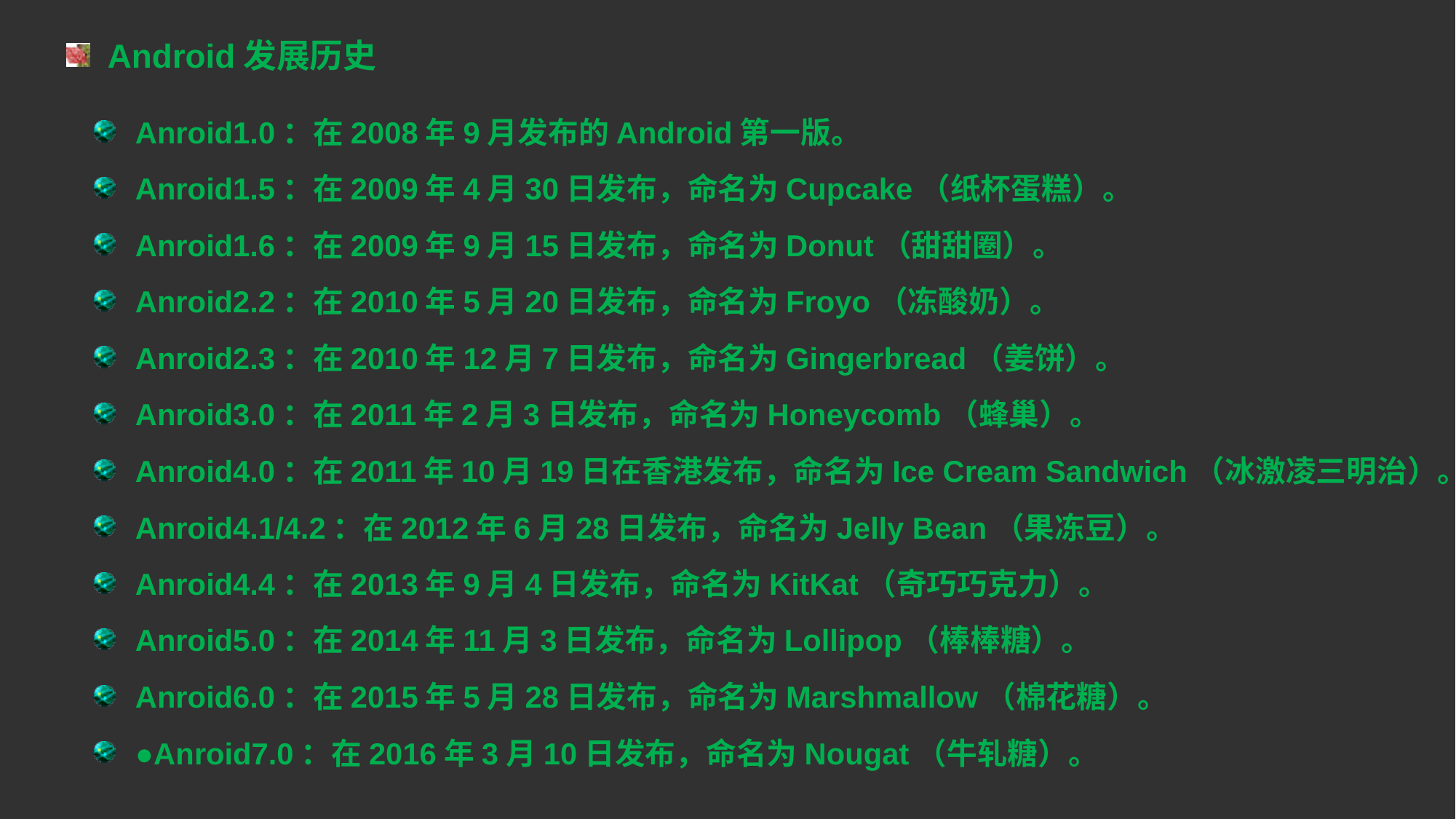

Android发展历史
Anroid1.0：在2008年9月发布的Android第一版。
Anroid1.5：在2009年4月30日发布，命名为Cupcake（纸杯蛋糕）。
Anroid1.6：在2009年9月15日发布，命名为Donut（甜甜圈）。
Anroid2.2：在2010年5月20日发布，命名为Froyo（冻酸奶）。
Anroid2.3：在2010年12月7日发布，命名为Gingerbread（姜饼）。
Anroid3.0：在2011年2月3日发布，命名为Honeycomb（蜂巢）。
Anroid4.0：在2011年10月19日在香港发布，命名为Ice Cream Sandwich（冰激凌三明治）。
Anroid4.1/4.2：在2012年6月28日发布，命名为Jelly Bean（果冻豆）。
Anroid4.4：在2013年9月4日发布，命名为KitKat（奇巧巧克力）。
Anroid5.0：在2014年11月3日发布，命名为Lollipop（棒棒糖）。
Anroid6.0：在2015年5月28日发布，命名为Marshmallow（棉花糖）。
●Anroid7.0：在2016年3月10日发布，命名为Nougat（牛轧糖）。